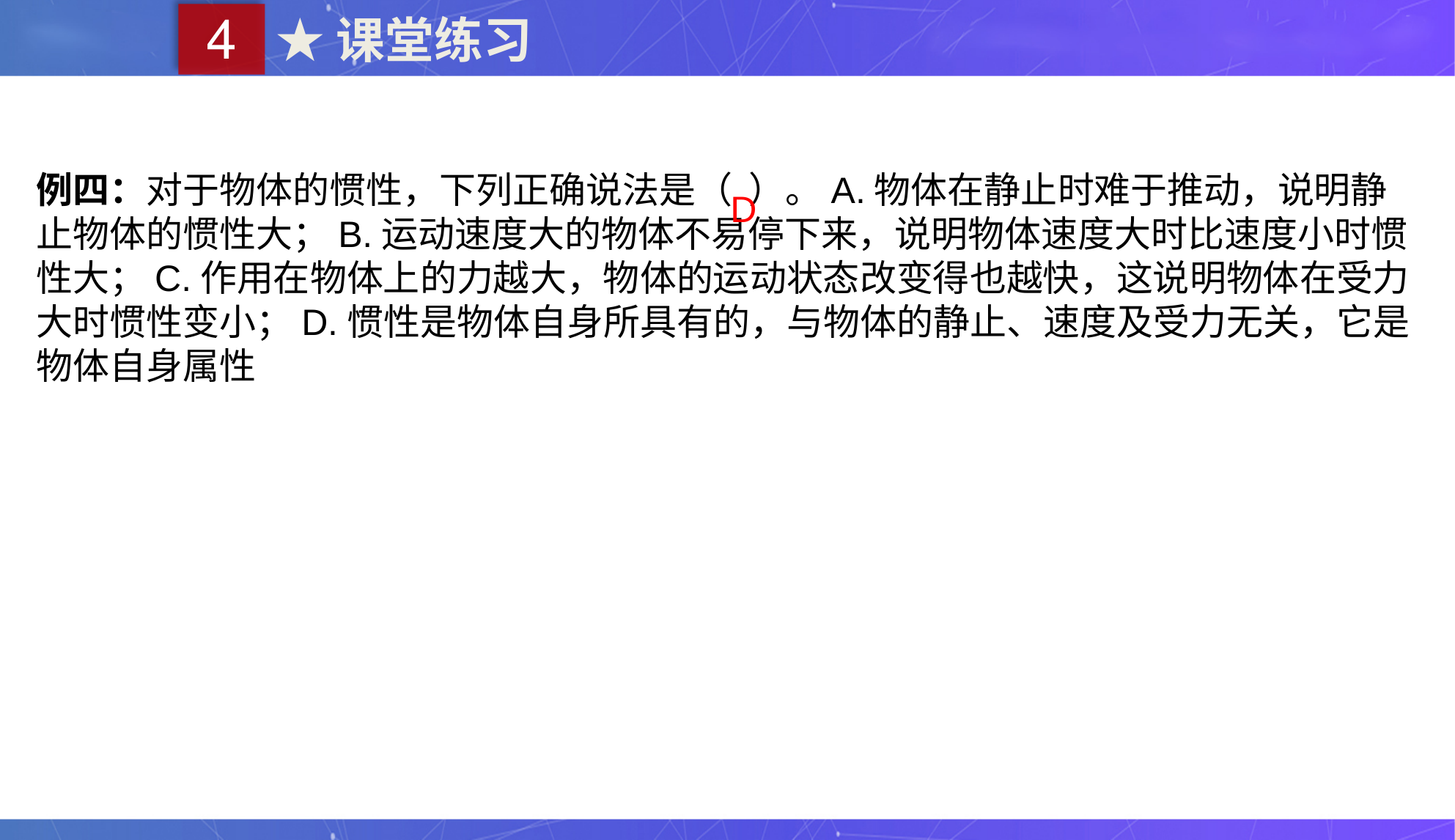

4
★课堂练习
例四：对于物体的惯性，下列正确说法是（  ）。A.物体在静止时难于推动，说明静止物体的惯性大；B.运动速度大的物体不易停下来，说明物体速度大时比速度小时惯性大；C.作用在物体上的力越大，物体的运动状态改变得也越快，这说明物体在受力大时惯性变小；D.惯性是物体自身所具有的，与物体的静止、速度及受力无关，它是物体自身属性

D